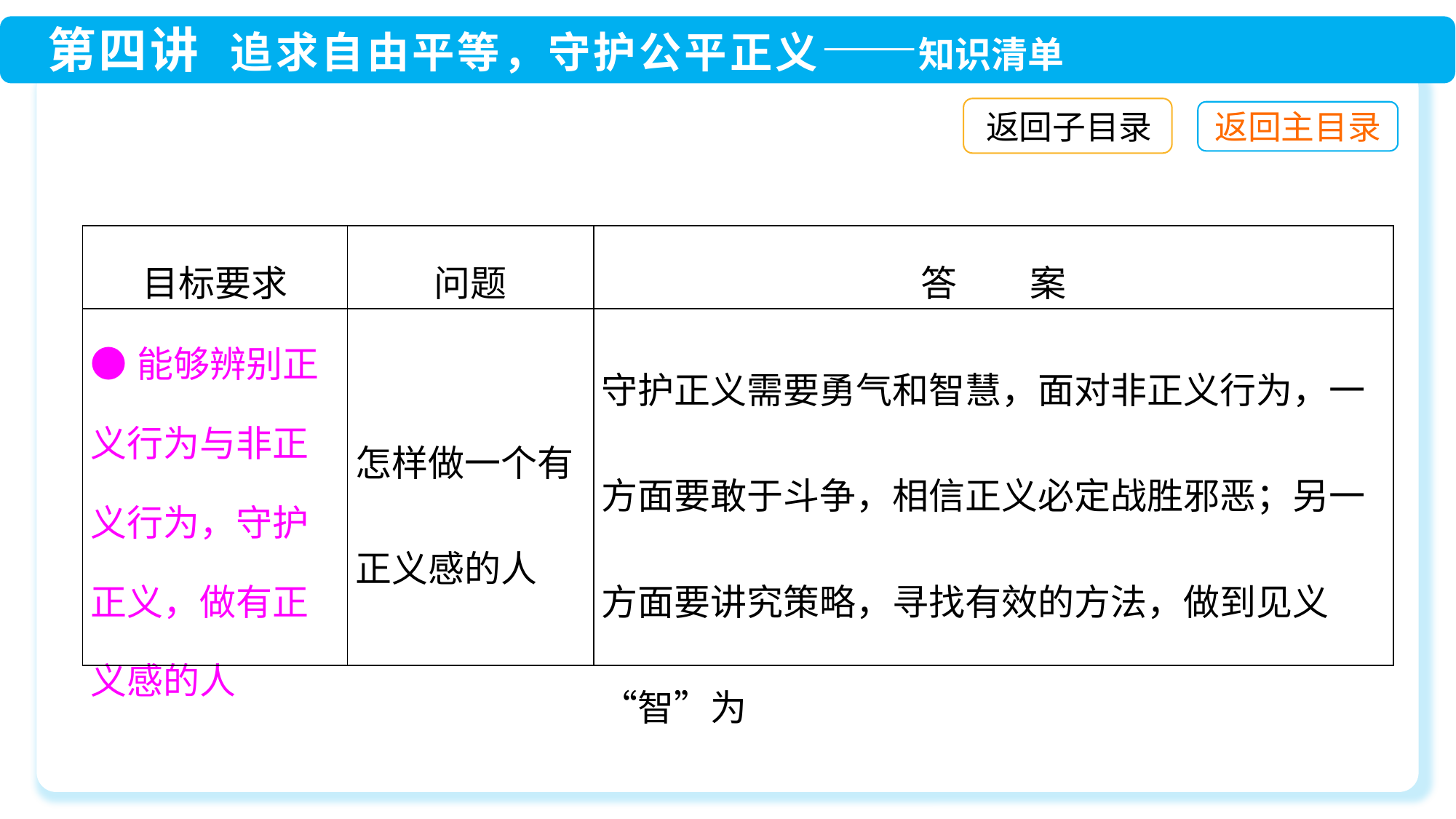

返回子目录
| 目标要求 | 问题 | 答　　案 |
| --- | --- | --- |
| ●能够辨别正义行为与非正义行为，守护正义，做有正义感的人 | 怎样做一个有正义感的人 | 守护正义需要勇气和智慧，面对非正义行为，一方面要敢于斗争，相信正义必定战胜邪恶；另一方面要讲究策略，寻找有效的方法，做到见义“智”为 |